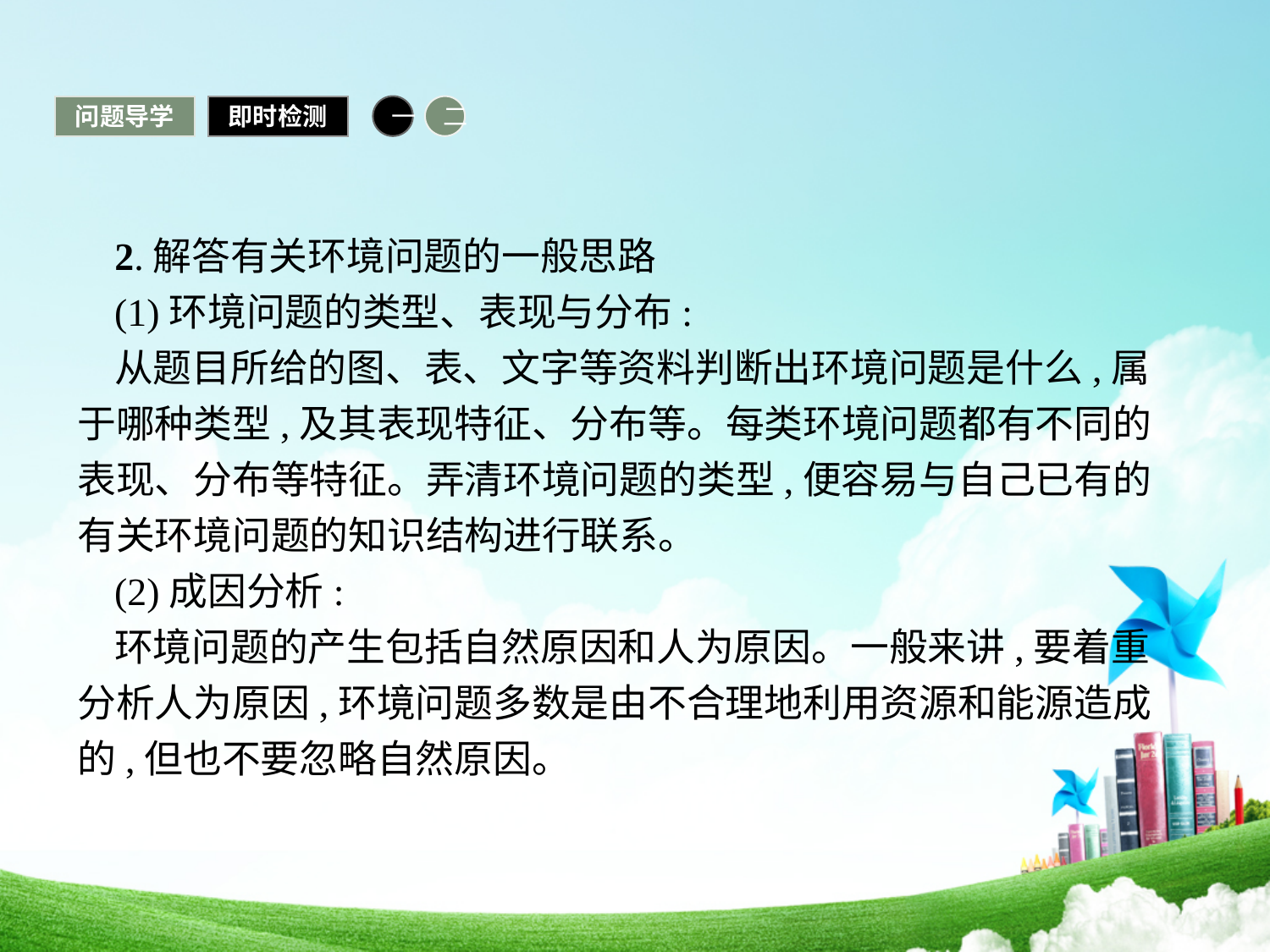

问题导学
即时检测
一
二
2.解答有关环境问题的一般思路
(1)环境问题的类型、表现与分布:
从题目所给的图、表、文字等资料判断出环境问题是什么,属于哪种类型,及其表现特征、分布等。每类环境问题都有不同的表现、分布等特征。弄清环境问题的类型,便容易与自己已有的有关环境问题的知识结构进行联系。
(2)成因分析:
环境问题的产生包括自然原因和人为原因。一般来讲,要着重分析人为原因,环境问题多数是由不合理地利用资源和能源造成的,但也不要忽略自然原因。